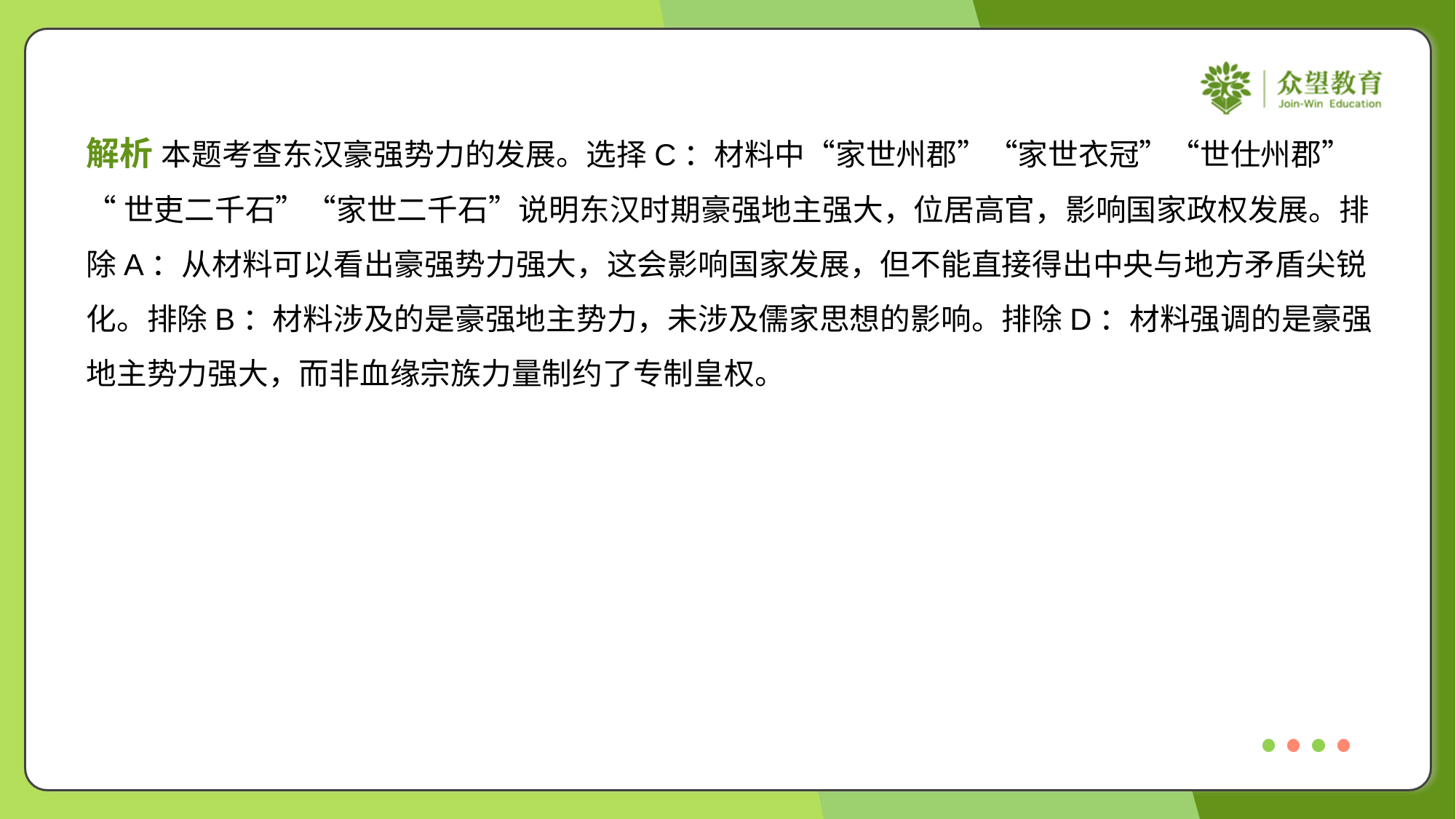

解析 本题考查东汉豪强势力的发展。选择C：材料中“家世州郡”“家世衣冠”“世仕州郡”
“世吏二千石”“家世二千石”说明东汉时期豪强地主强大，位居高官，影响国家政权发展。排
除A：从材料可以看出豪强势力强大，这会影响国家发展，但不能直接得出中央与地方矛盾尖锐
化。排除B：材料涉及的是豪强地主势力，未涉及儒家思想的影响。排除D：材料强调的是豪强
地主势力强大，而非血缘宗族力量制约了专制皇权。